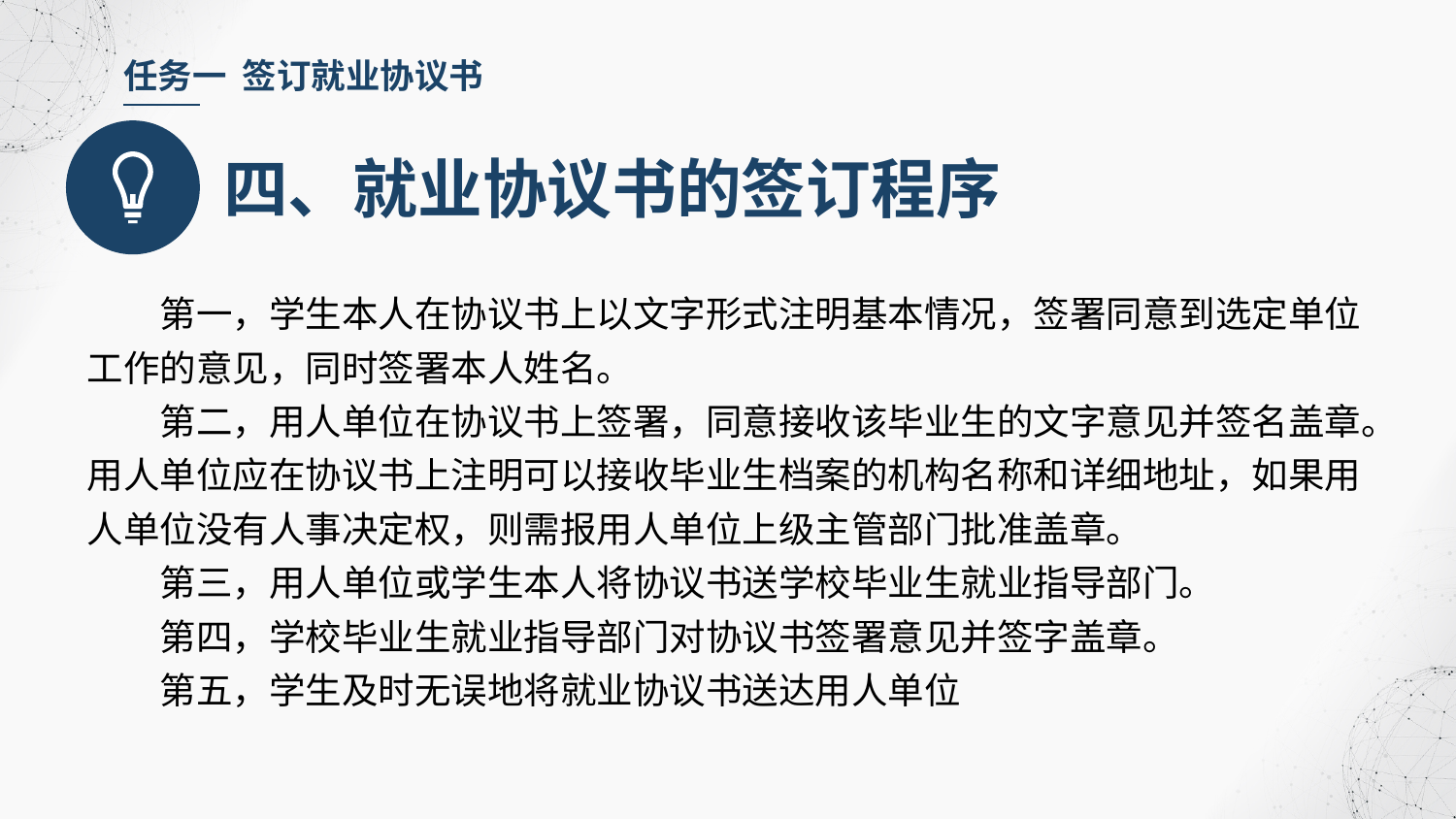

任务一  签订就业协议书

四、就业协议书的签订程序
第一，学生本人在协议书上以文字形式注明基本情况，签署同意到选定单位工作的意见，同时签署本人姓名。
第二，用人单位在协议书上签署，同意接收该毕业生的文字意见并签名盖章。用人单位应在协议书上注明可以接收毕业生档案的机构名称和详细地址，如果用人单位没有人事决定权，则需报用人单位上级主管部门批准盖章。
第三，用人单位或学生本人将协议书送学校毕业生就业指导部门。
第四，学校毕业生就业指导部门对协议书签署意见并签字盖章。
第五，学生及时无误地将就业协议书送达用人单位